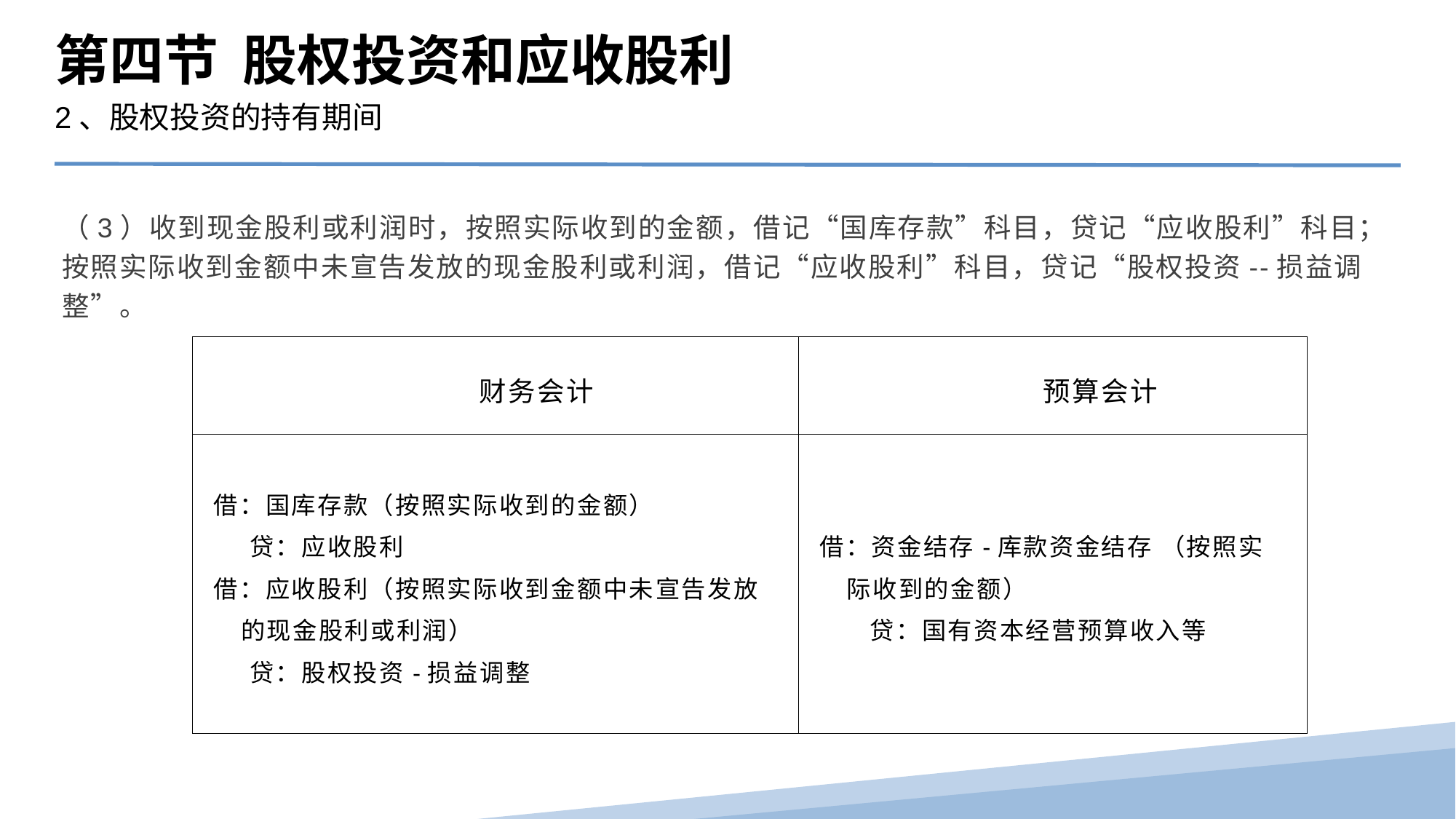

第四节  股权投资和应收股利
2、股权投资的持有期间
（3）收到现金股利或利润时，按照实际收到的金额，借记“国库存款”科目，贷记“应收股利”科目；按照实际收到金额中未宣告发放的现金股利或利润，借记“应收股利”科目，贷记“股权投资--损益调整”。
| 财务会计 | 预算会计 |
| --- | --- |
| 借：国库存款（按照实际收到的金额） 贷：应收股利 借：应收股利（按照实际收到金额中未宣告发放的现金股利或利润） 贷：股权投资-损益调整 | 借：资金结存-库款资金结存 （按照实际收到的金额） 贷：国有资本经营预算收入等 |